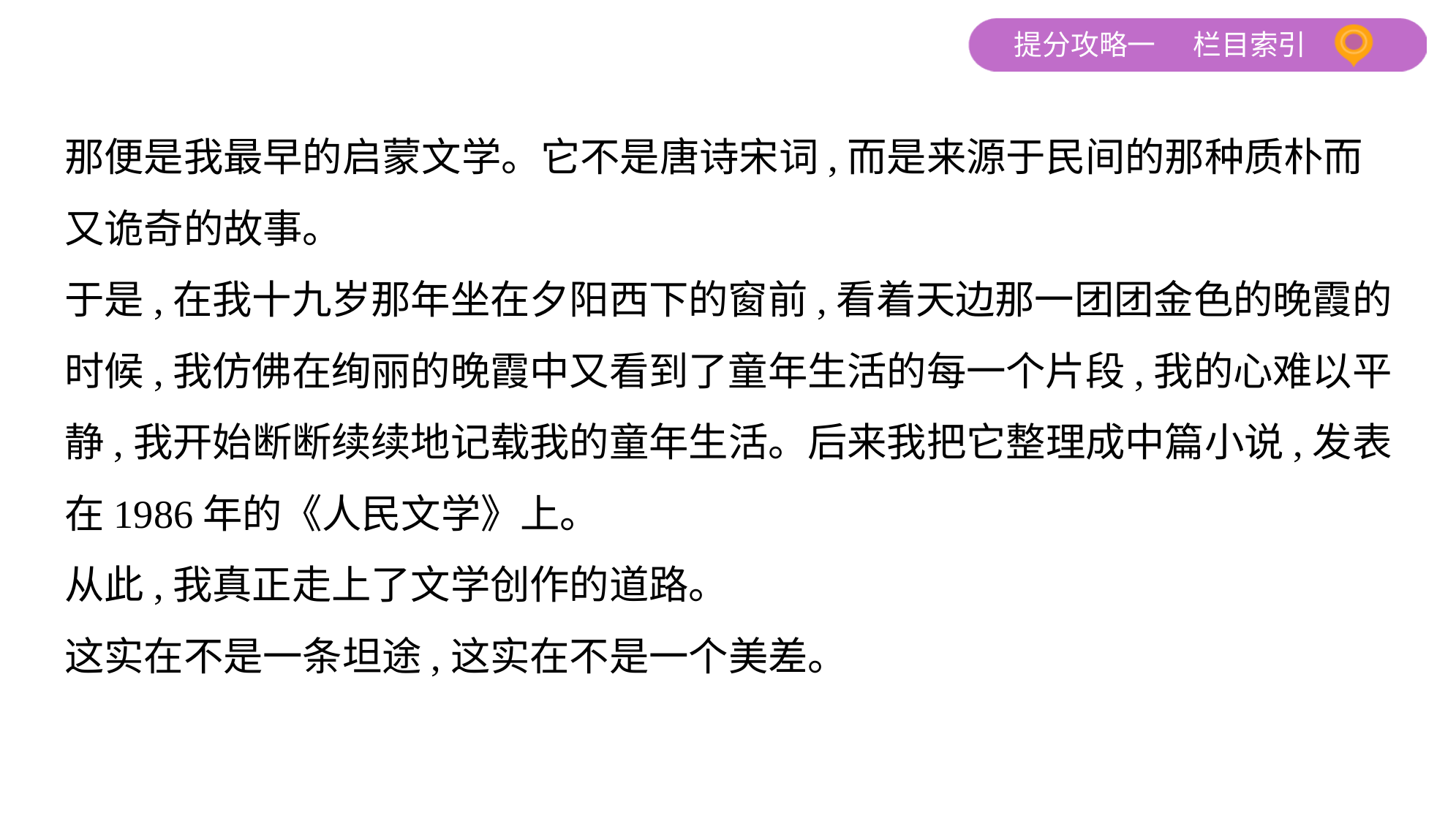

那便是我最早的启蒙文学。它不是唐诗宋词,而是来源于民间的那种质朴而
又诡奇的故事。
于是,在我十九岁那年坐在夕阳西下的窗前,看着天边那一团团金色的晚霞的
时候,我仿佛在绚丽的晚霞中又看到了童年生活的每一个片段,我的心难以平
静,我开始断断续续地记载我的童年生活。后来我把它整理成中篇小说,发表
在1986年的《人民文学》上。
从此,我真正走上了文学创作的道路。
这实在不是一条坦途,这实在不是一个美差。